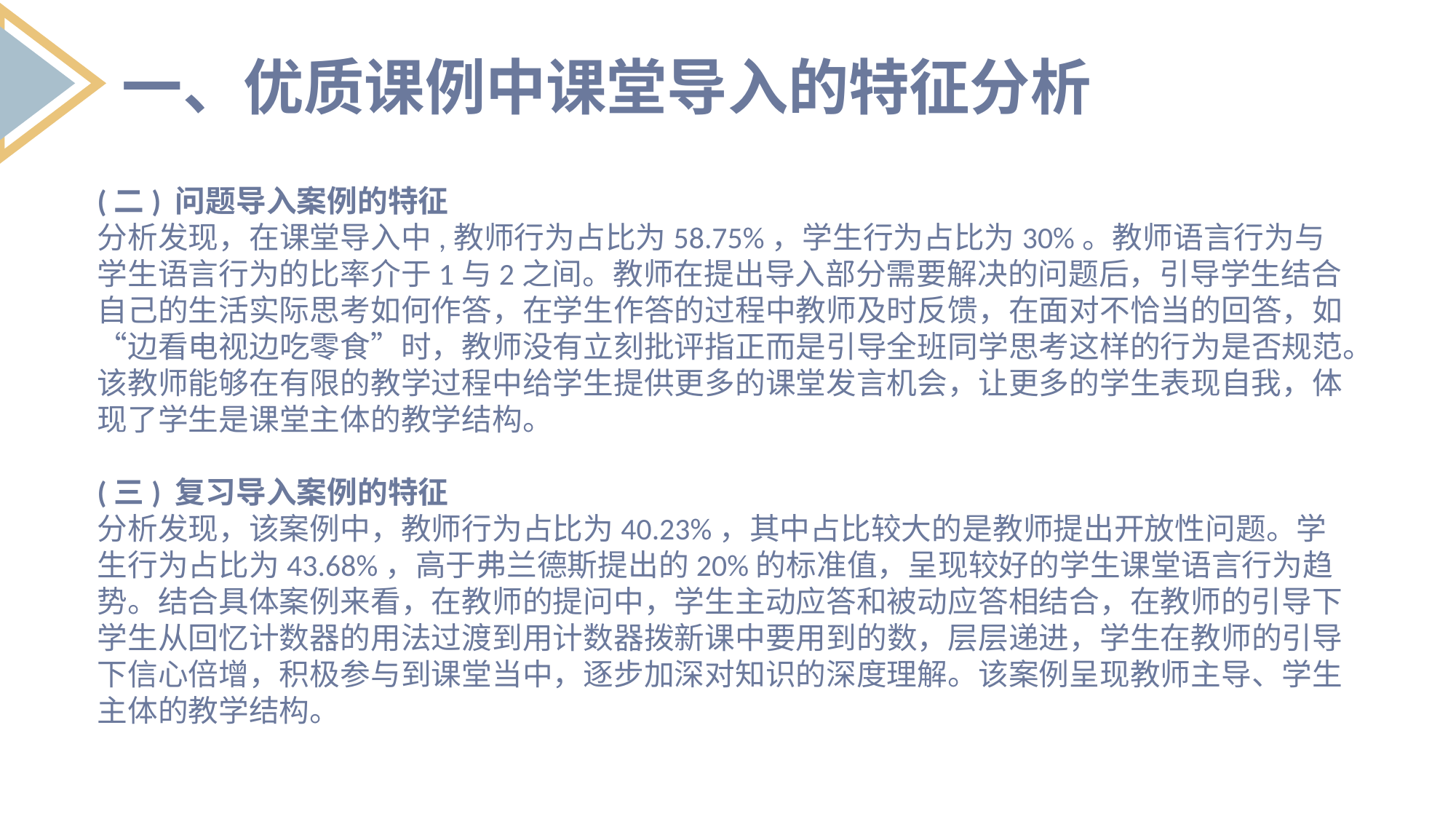

一、优质课例中课堂导入的特征分析

(二) 问题导入案例的特征
分析发现，在课堂导入中,教师行为占比为58.75%，学生行为占比为30%。教师语言行为与学生语言行为的比率介于1与2之间。教师在提出导入部分需要解决的问题后，引导学生结合自己的生活实际思考如何作答，在学生作答的过程中教师及时反馈，在面对不恰当的回答，如“边看电视边吃零食”时，教师没有立刻批评指正而是引导全班同学思考这样的行为是否规范。该教师能够在有限的教学过程中给学生提供更多的课堂发言机会，让更多的学生表现自我，体现了学生是课堂主体的教学结构。

(三) 复习导入案例的特征
分析发现，该案例中，教师行为占比为40.23%，其中占比较大的是教师提出开放性问题。学生行为占比为43.68%，高于弗兰德斯提出的20%的标准值，呈现较好的学生课堂语言行为趋势。结合具体案例来看，在教师的提问中，学生主动应答和被动应答相结合，在教师的引导下学生从回忆计数器的用法过渡到用计数器拨新课中要用到的数，层层递进，学生在教师的引导下信心倍增，积极参与到课堂当中，逐步加深对知识的深度理解。该案例呈现教师主导、学生主体的教学结构。